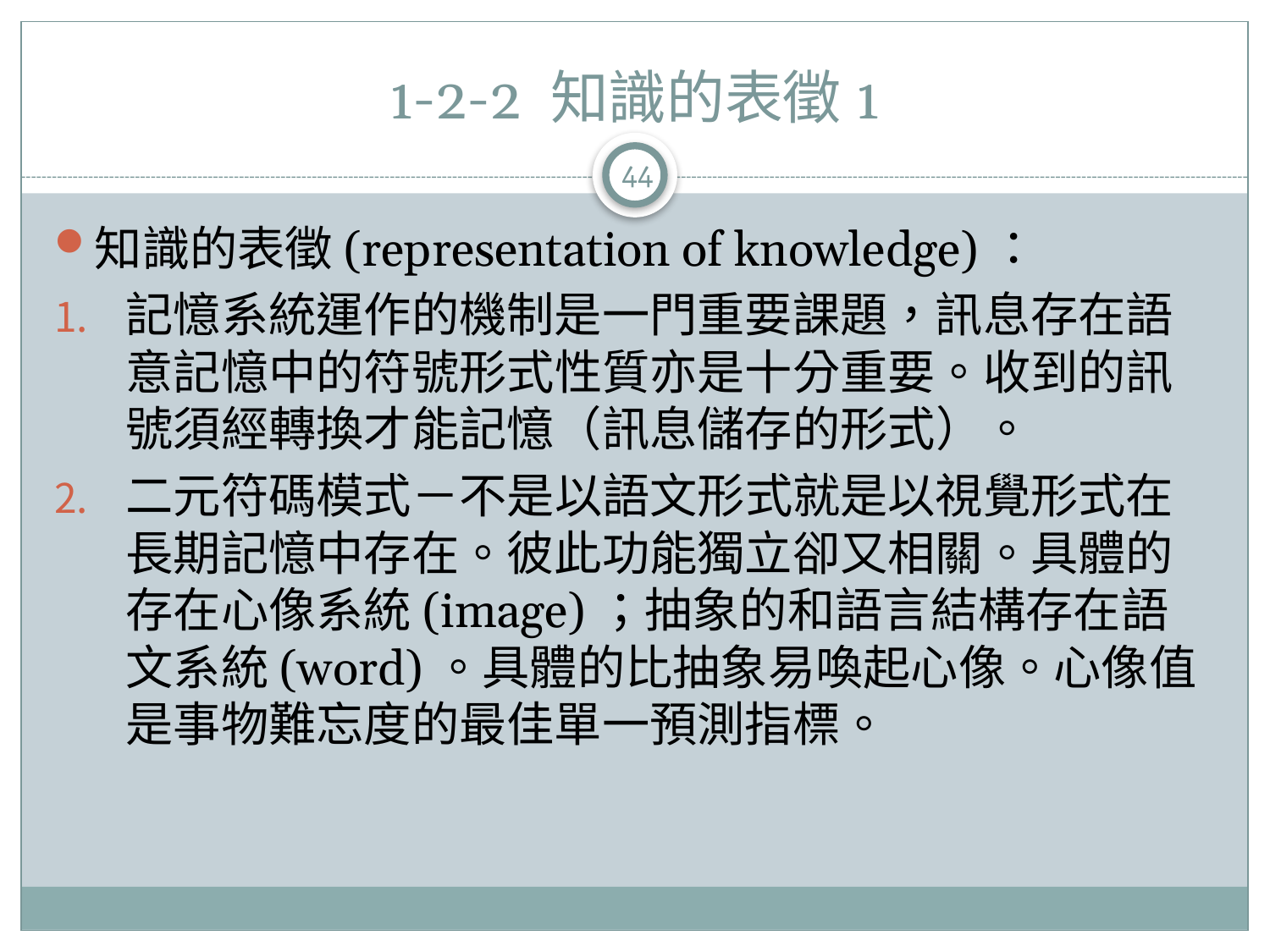

# 1-2-2 知識的表徵1
44
知識的表徵(representation of knowledge)：
記憶系統運作的機制是一門重要課題，訊息存在語意記憶中的符號形式性質亦是十分重要。收到的訊號須經轉換才能記憶（訊息儲存的形式）。
二元符碼模式－不是以語文形式就是以視覺形式在長期記憶中存在。彼此功能獨立卻又相關。具體的存在心像系統(image)；抽象的和語言結構存在語文系統(word)。具體的比抽象易喚起心像。心像值是事物難忘度的最佳單一預測指標。